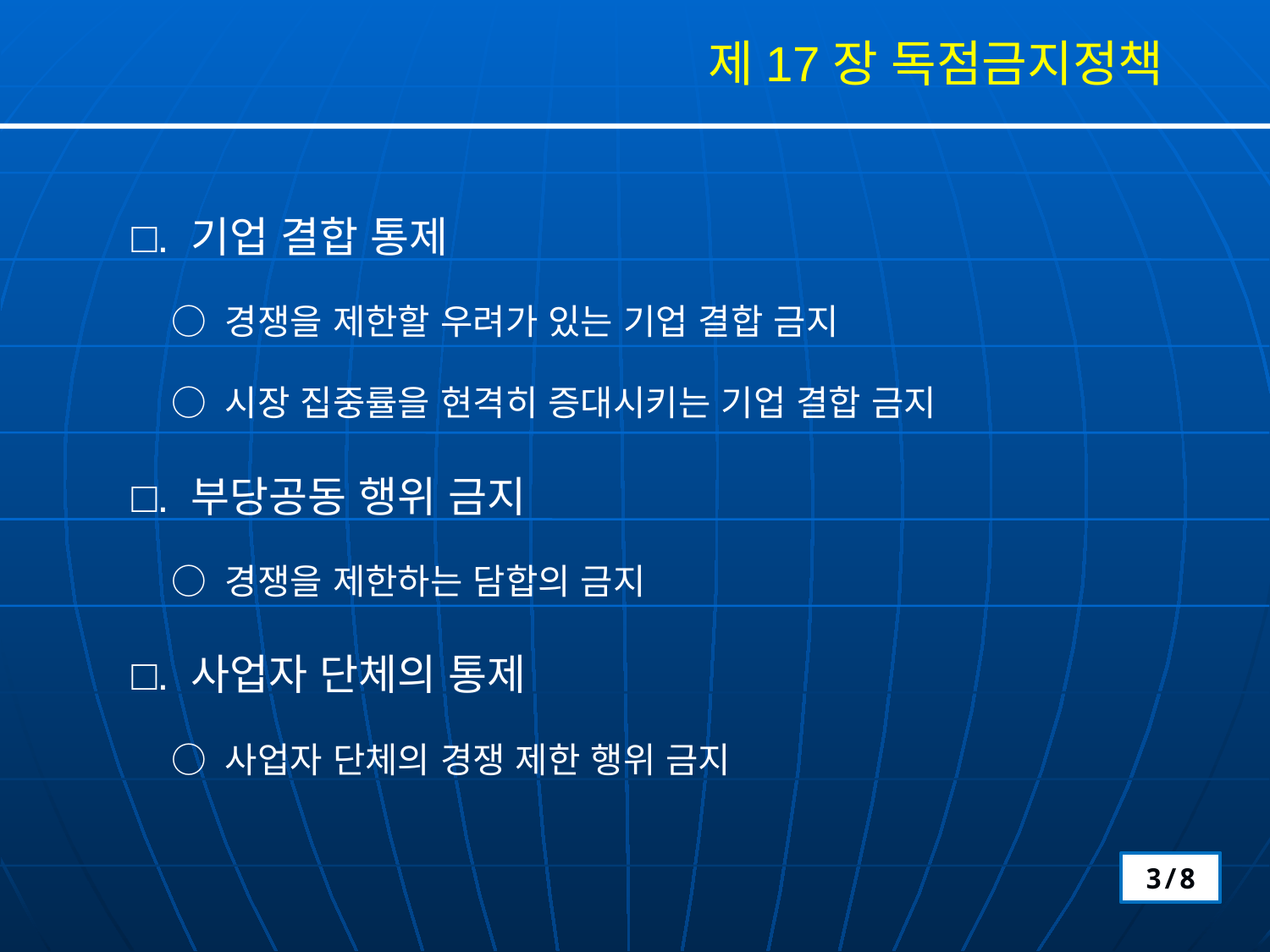

제17장 독점금지정책

□. 기업 결합 통제
    ○ 경쟁을 제한할 우려가 있는 기업 결합 금지
    ○ 시장 집중률을 현격히 증대시키는 기업 결합 금지
□. 부당공동 행위 금지
    ○ 경쟁을 제한하는 담합의 금지
□. 사업자 단체의 통제
    ○ 사업자 단체의 경쟁 제한 행위 금지
3/8